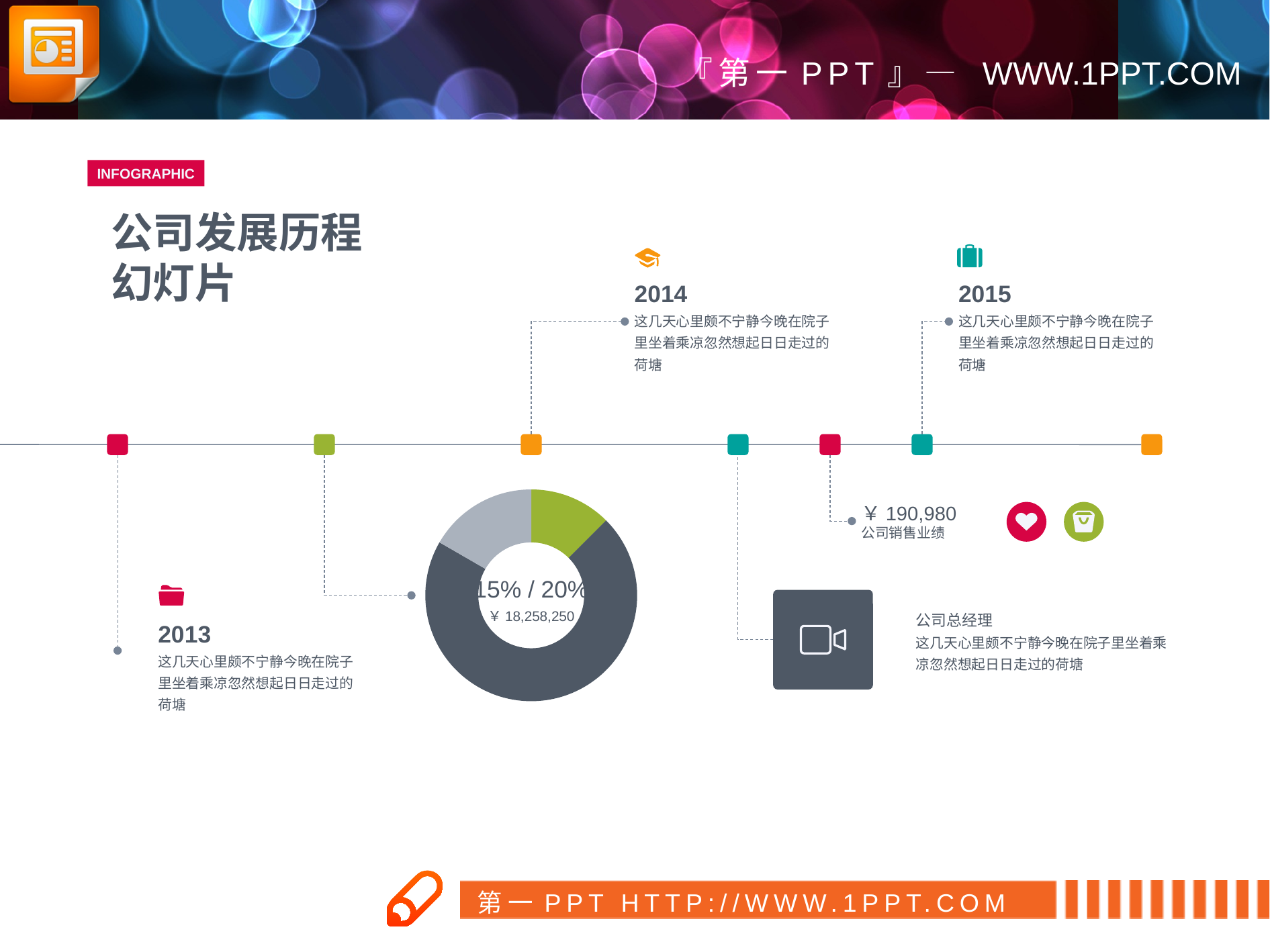

INFOGRAPHIC
公司发展历程
幻灯片

2014
这几天心里颇不宁静今晚在院子里坐着乘凉忽然想起日日走过的荷塘
2015
这几天心里颇不宁静今晚在院子里坐着乘凉忽然想起日日走过的荷塘

### Chart

| Category | Sales |
|---|---|
| 1st Qtr | 0.15 |
| 2nd Qtr | 0.85 |
￥190,980
公司销售业绩

15% / 20%
￥18,258,250

公司总经理
这几天心里颇不宁静今晚在院子里坐着乘凉忽然想起日日走过的荷塘
2013
这几天心里颇不宁静今晚在院子里坐着乘凉忽然想起日日走过的荷塘